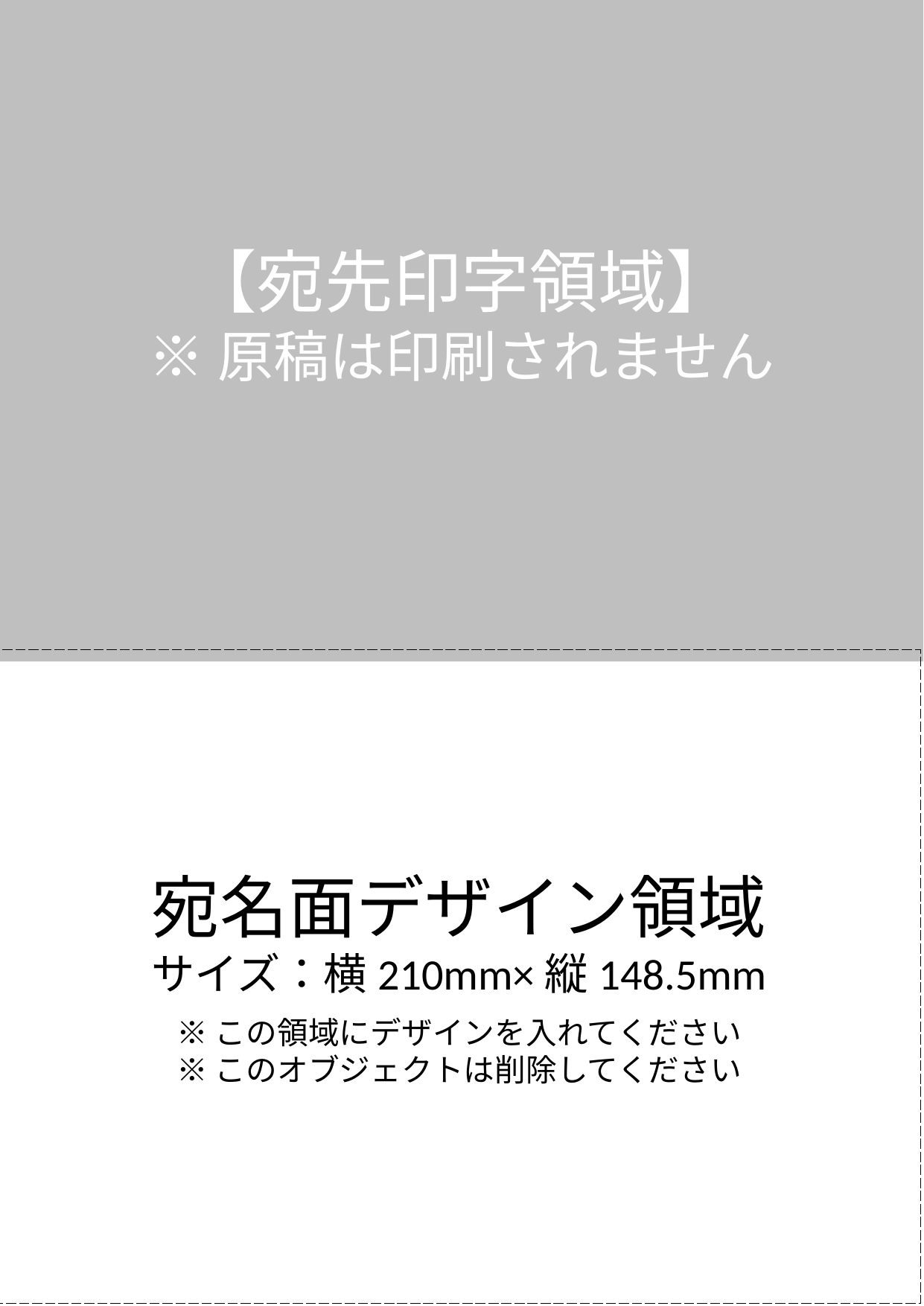

宛名面デザイン領域
サイズ：横210mm×縦148.5mm

※この領域にデザインを入れてください
※このオブジェクトは削除してください